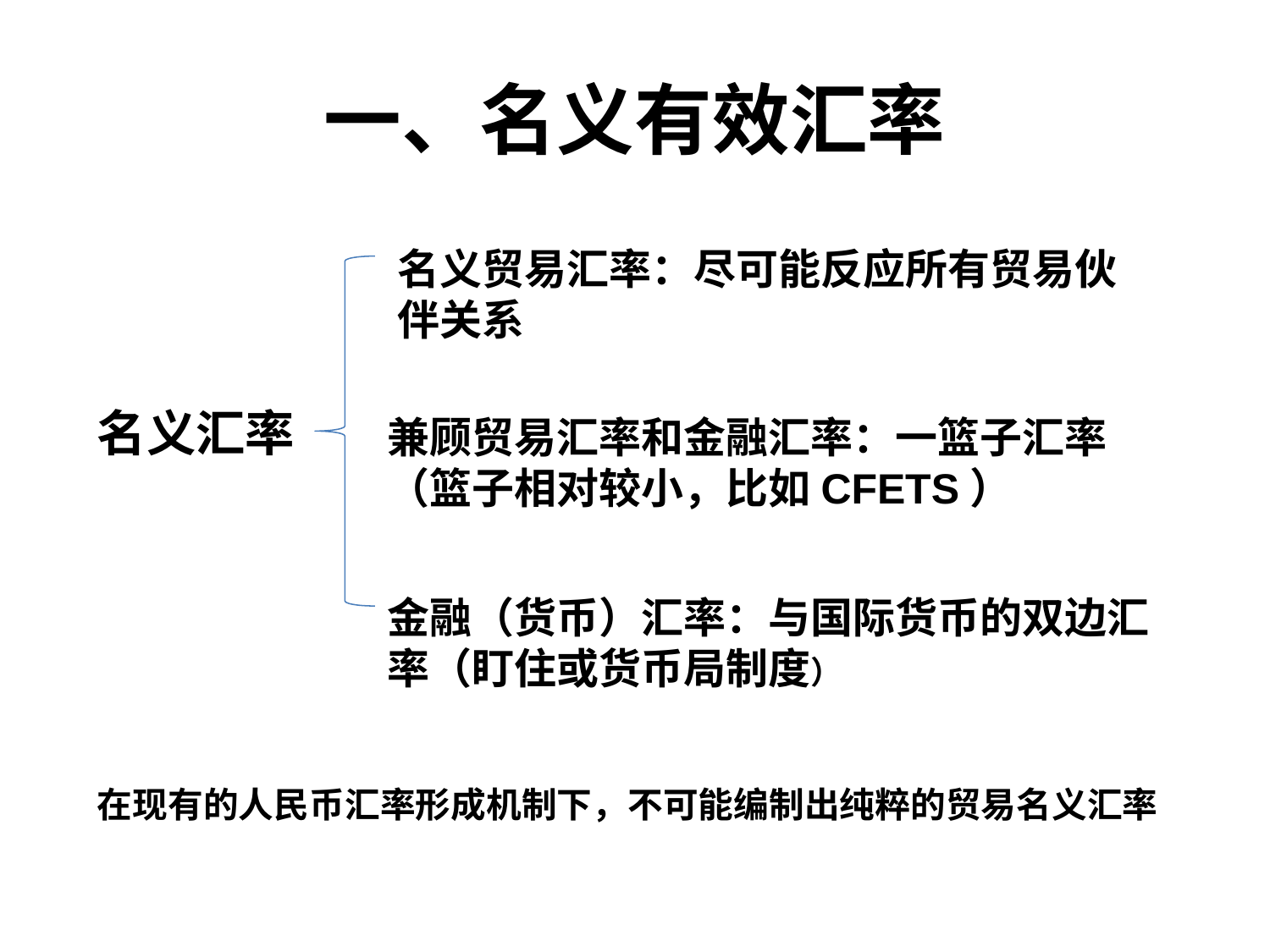

# 一、名义有效汇率
名义贸易汇率：尽可能反应所有贸易伙伴关系

名义汇率
兼顾贸易汇率和金融汇率：一篮子汇率（篮子相对较小，比如CFETS）
金融（货币）汇率：与国际货币的双边汇率（盯住或货币局制度）
在现有的人民币汇率形成机制下，不可能编制出纯粹的贸易名义汇率